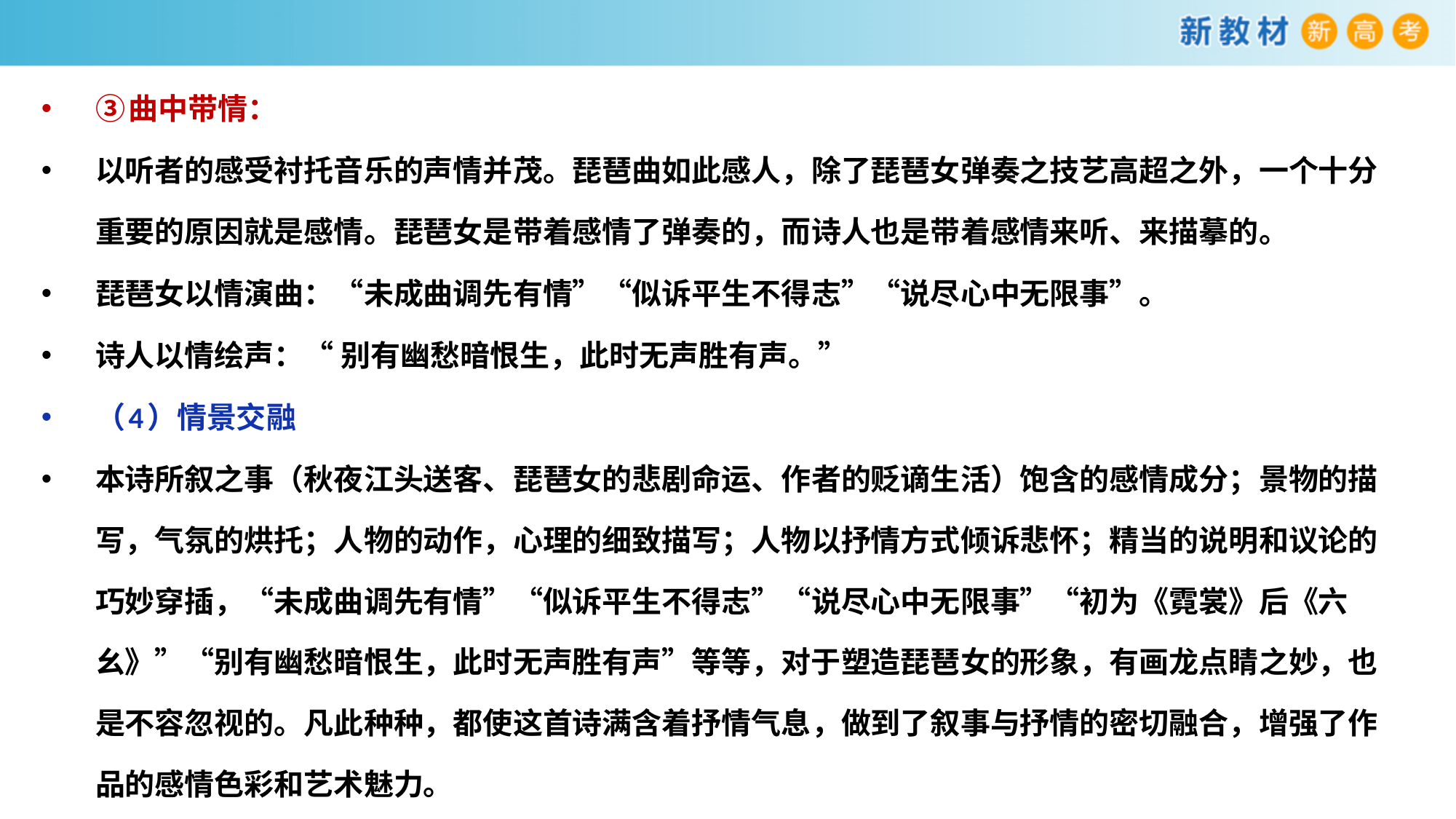

③曲中带情：
以听者的感受衬托音乐的声情并茂。琵琶曲如此感人，除了琵琶女弹奏之技艺高超之外，一个十分重要的原因就是感情。琵琶女是带着感情了弹奏的，而诗人也是带着感情来听、来描摹的。
琵琶女以情演曲：“未成曲调先有情”“似诉平生不得志”“说尽心中无限事”。
诗人以情绘声：“ 别有幽愁暗恨生，此时无声胜有声。”
（4）情景交融
本诗所叙之事（秋夜江头送客、琵琶女的悲剧命运、作者的贬谪生活）饱含的感情成分；景物的描写，气氛的烘托；人物的动作，心理的细致描写；人物以抒情方式倾诉悲怀；精当的说明和议论的巧妙穿插，“未成曲调先有情”“似诉平生不得志”“说尽心中无限事”“初为《霓裳》后《六幺》”“别有幽愁暗恨生，此时无声胜有声”等等，对于塑造琵琶女的形象，有画龙点睛之妙，也是不容忽视的。凡此种种，都使这首诗满含着抒情气息，做到了叙事与抒情的密切融合，增强了作品的感情色彩和艺术魅力。